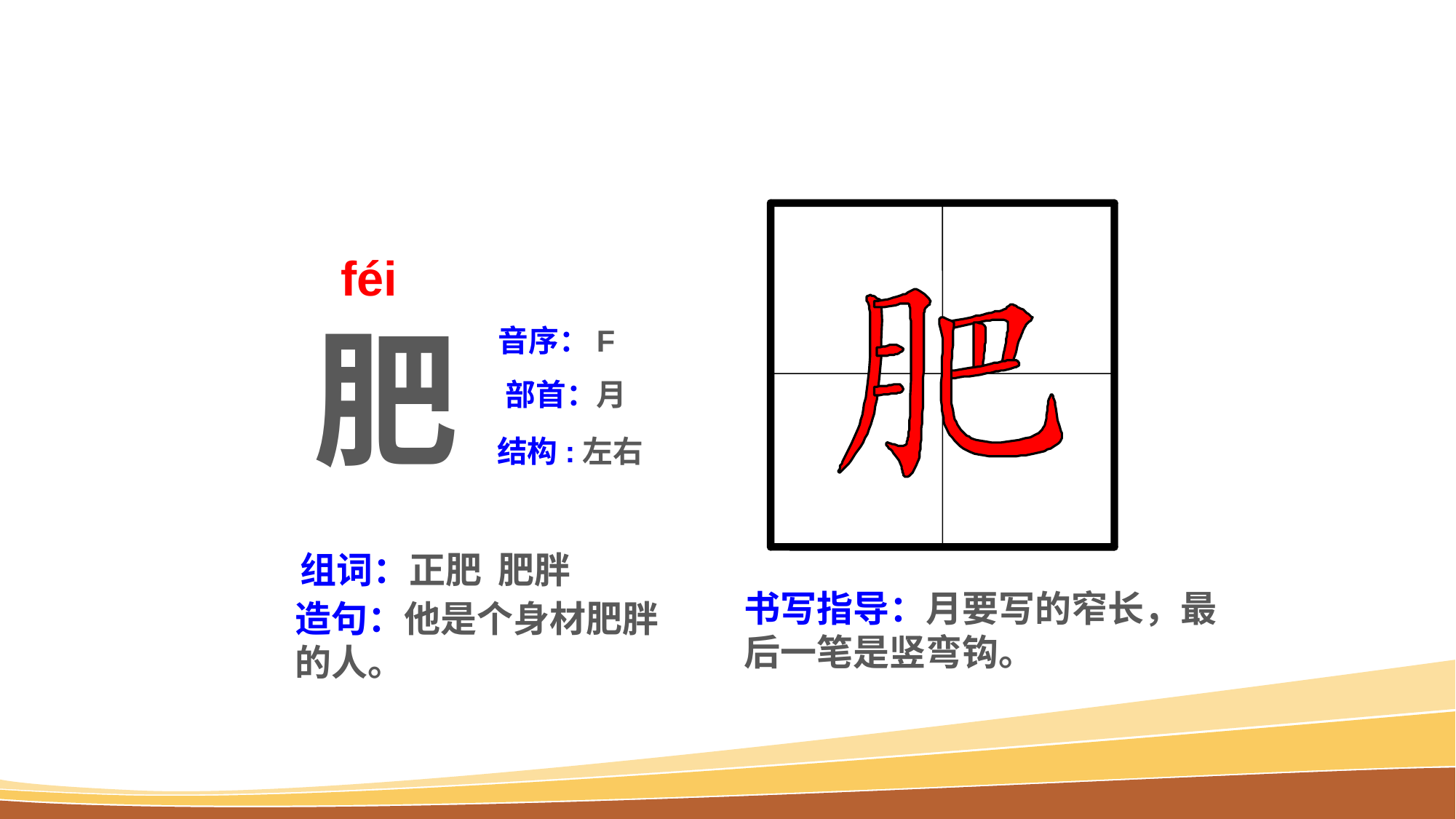

féi

肥

音序：F

部首：月

结构:左右
组词：正肥  肥胖
书写指导：月要写的窄长，最后一笔是竖弯钩。
造句：他是个身材肥胖的人。